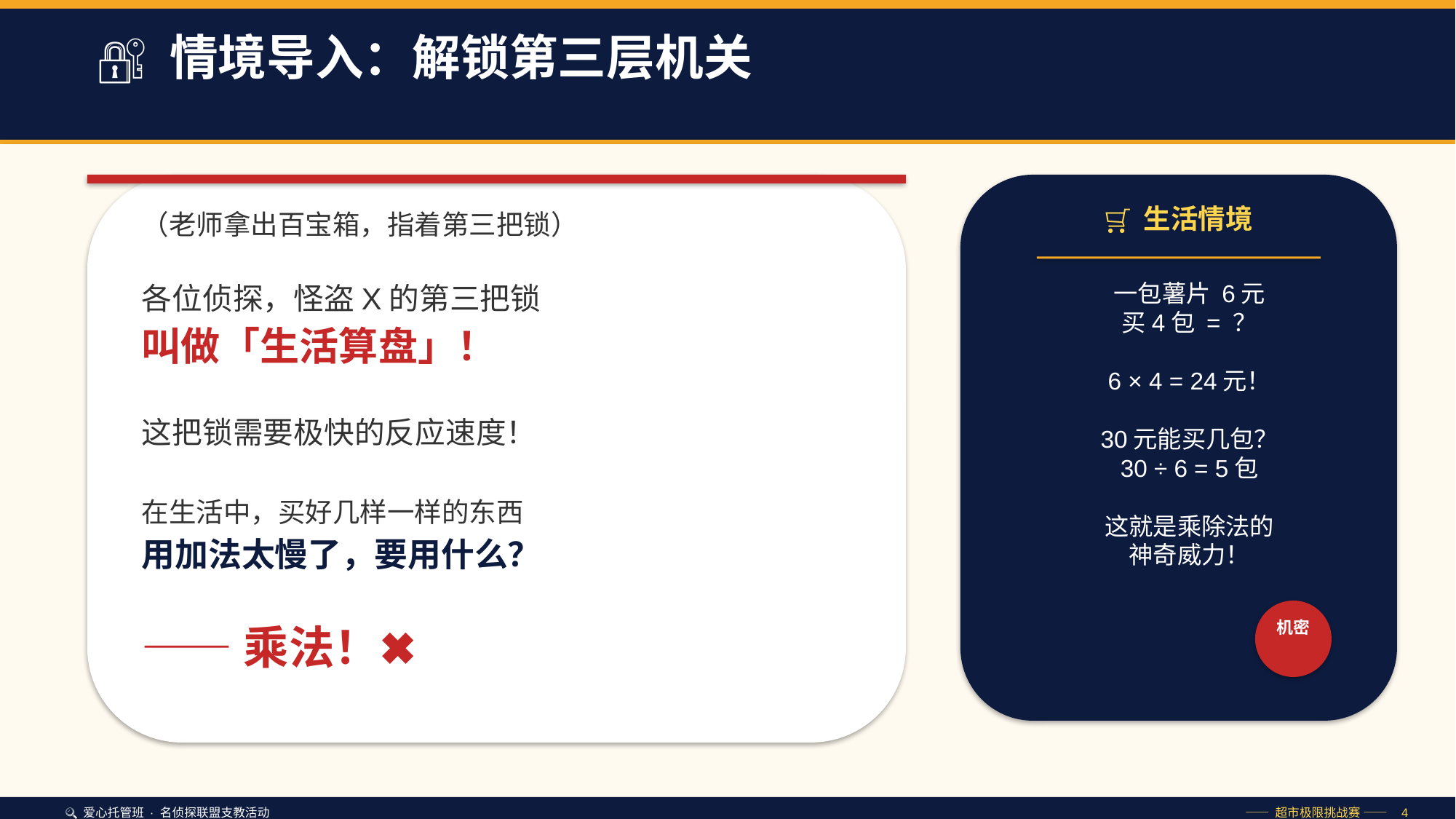

🔐 情境导入：解锁第三层机关

🛒 生活情境
（老师拿出百宝箱，指着第三把锁）

各位侦探，怪盗X的第三把锁
叫做「生活算盘」！

这把锁需要极快的反应速度！

在生活中，买好几样一样的东西
用加法太慢了，要用什么？

——乘法！✖️

一包薯片 6元
买4包 = ？
6 × 4 = 24元！
30元能买几包？
30 ÷ 6 = 5包
这就是乘除法的
神奇威力！

机密

🔍 爱心托管班 · 名侦探联盟支教活动
—— 超市极限挑战赛 ——    4